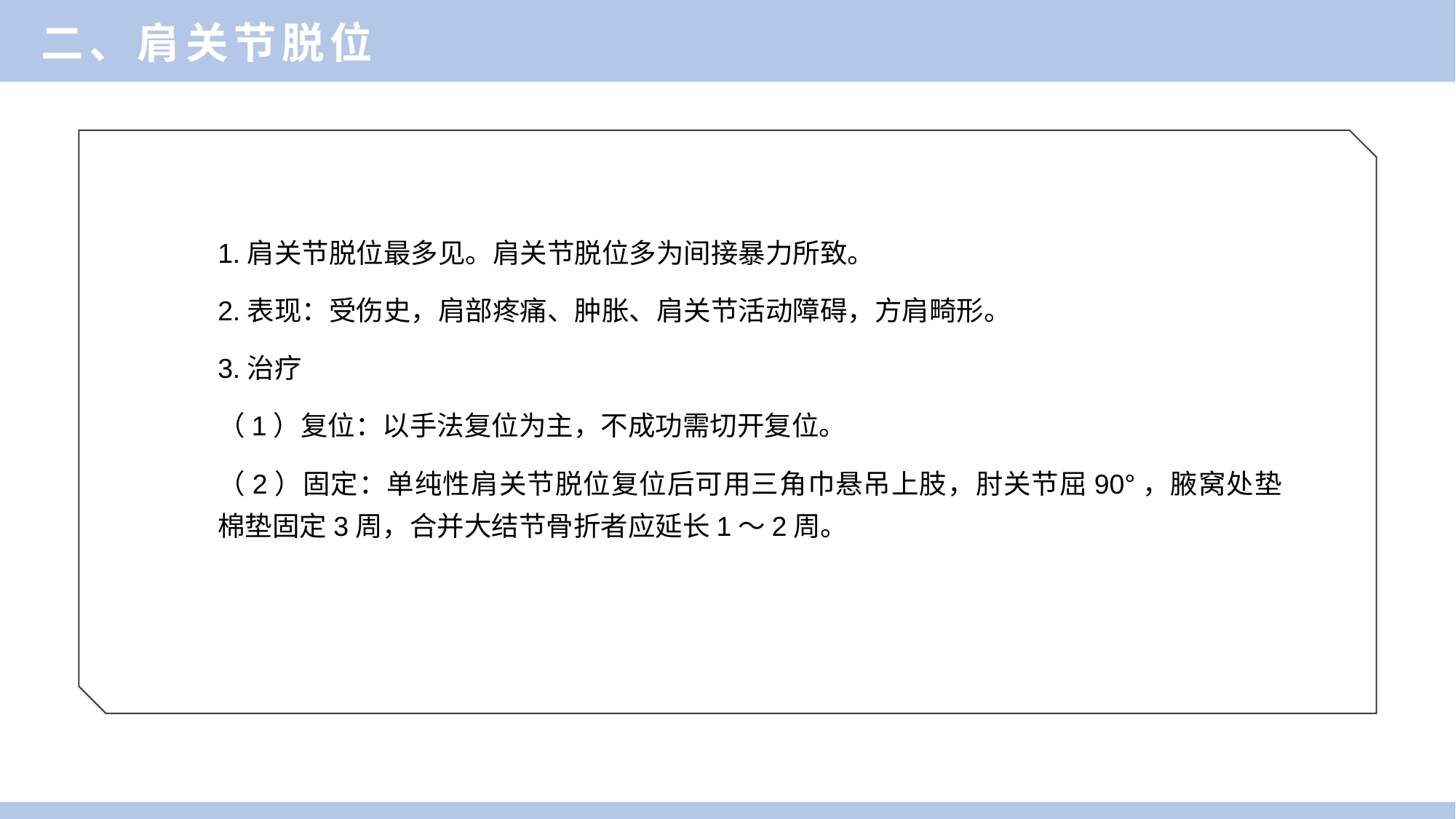

二、肩关节脱位

1.肩关节脱位最多见。肩关节脱位多为间接暴力所致。
2.表现：受伤史，肩部疼痛、肿胀、肩关节活动障碍，方肩畸形。
3.治疗
（1）复位：以手法复位为主，不成功需切开复位。
（2）固定：单纯性肩关节脱位复位后可用三角巾悬吊上肢，肘关节屈90°，腋窝处垫棉垫固定3周，合并大结节骨折者应延长1～2周。